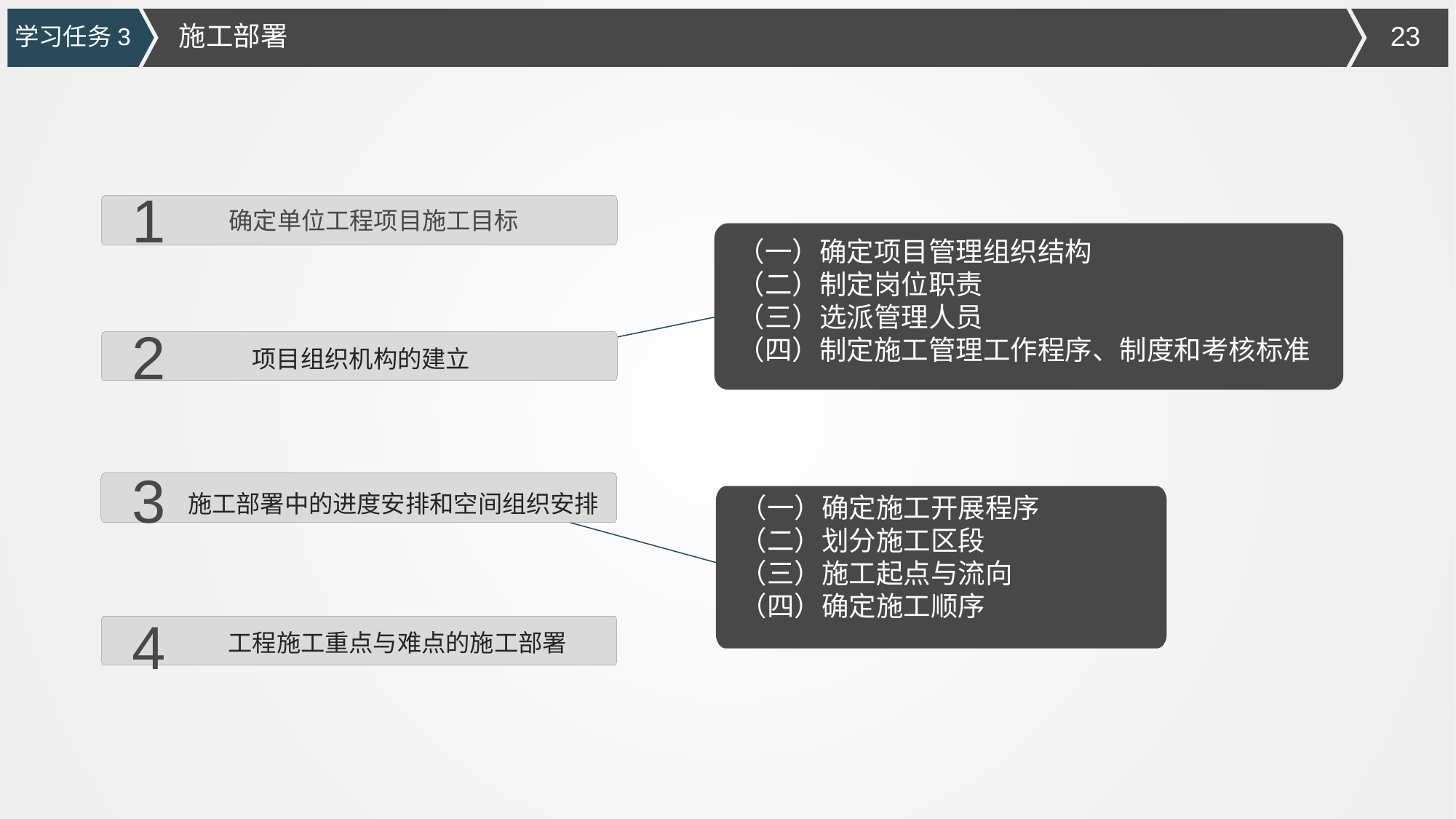

施工部署
学习任务3
1

确定单位工程项目施工目标

（一）确定项目管理组织结构
（二）制定岗位职责
（三）选派管理人员
（四）制定施工管理工作程序、制度和考核标准

2

项目组织机构的建立
3

施工部署中的进度安排和空间组织安排
（一）确定施工开展程序
（二）划分施工区段
（三）施工起点与流向
（四）确定施工顺序

4

工程施工重点与难点的施工部署